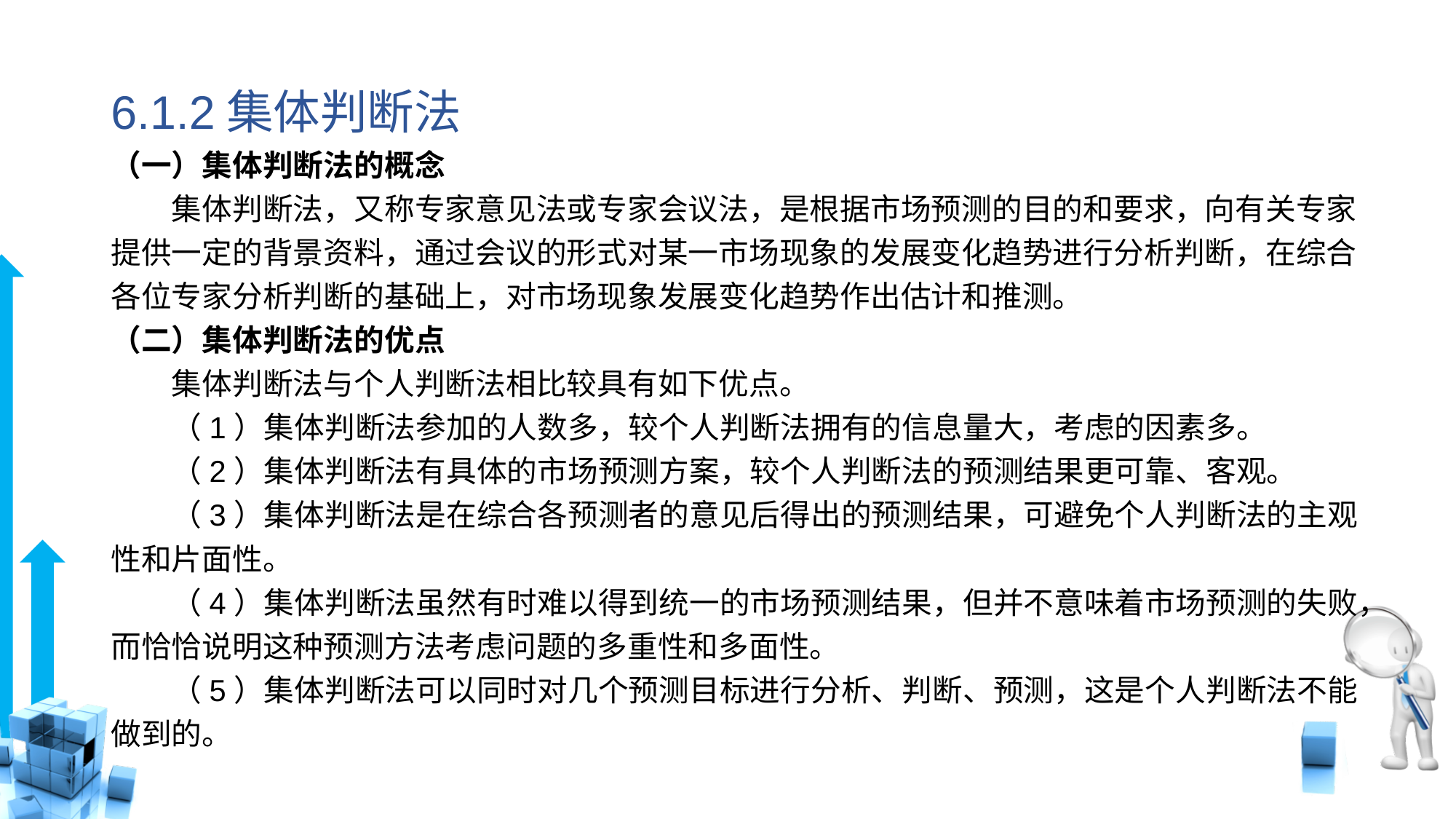

# 6.1.2集体判断法
（一）集体判断法的概念
　　集体判断法，又称专家意见法或专家会议法，是根据市场预测的目的和要求，向有关专家提供一定的背景资料，通过会议的形式对某一市场现象的发展变化趋势进行分析判断，在综合各位专家分析判断的基础上，对市场现象发展变化趋势作出估计和推测。
（二）集体判断法的优点
　　集体判断法与个人判断法相比较具有如下优点。
　　（1）集体判断法参加的人数多，较个人判断法拥有的信息量大，考虑的因素多。
　　（2）集体判断法有具体的市场预测方案，较个人判断法的预测结果更可靠、客观。
　　（3）集体判断法是在综合各预测者的意见后得出的预测结果，可避免个人判断法的主观性和片面性。
　　（4）集体判断法虽然有时难以得到统一的市场预测结果，但并不意味着市场预测的失败，而恰恰说明这种预测方法考虑问题的多重性和多面性。
　　（5）集体判断法可以同时对几个预测目标进行分析、判断、预测，这是个人判断法不能做到的。